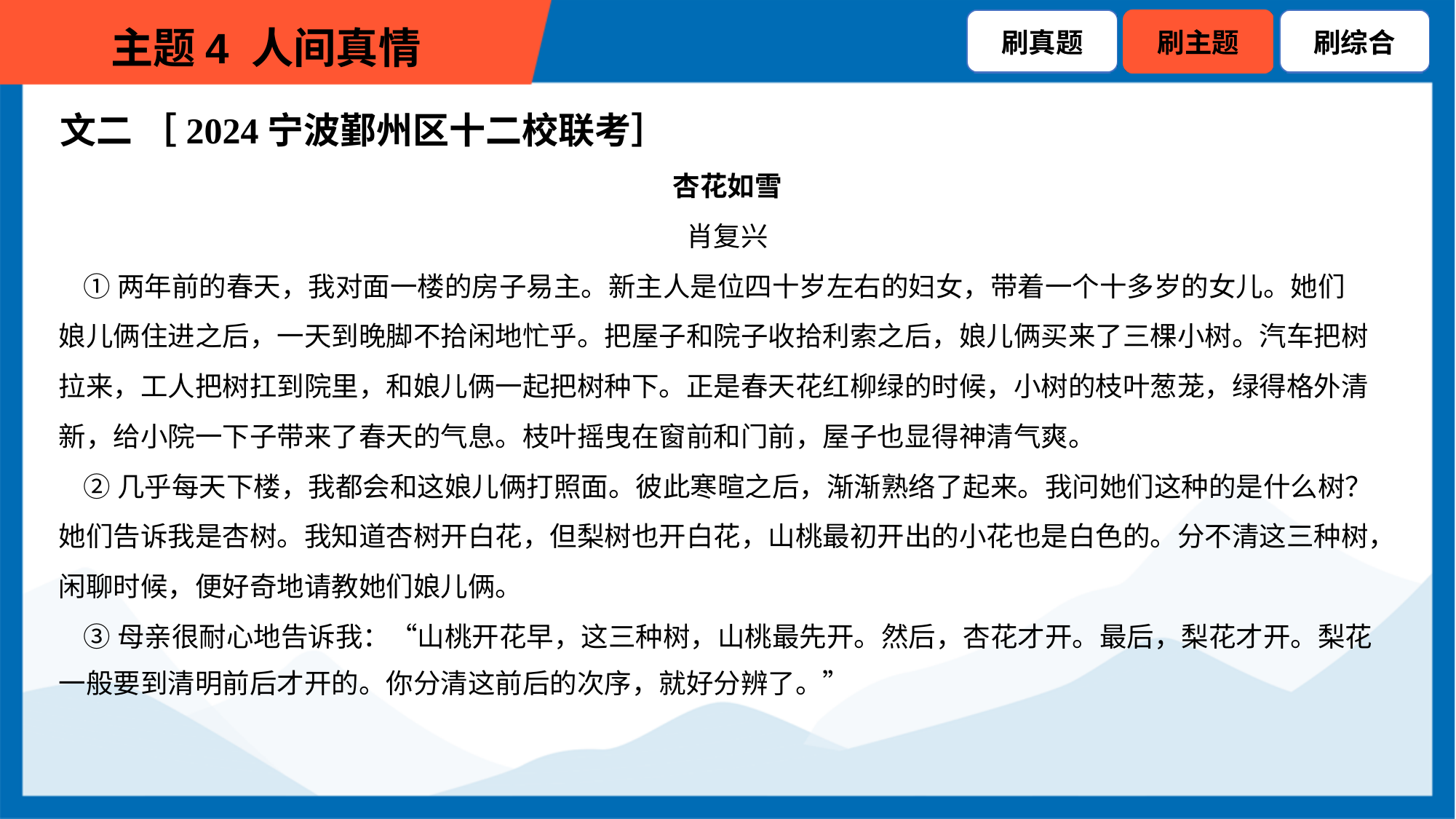

文二 ［2024宁波鄞州区十二校联考］
杏花如雪
肖复兴
    ①两年前的春天，我对面一楼的房子易主。新主人是位四十岁左右的妇女，带着一个十多岁的女儿。她们
娘儿俩住进之后，一天到晚脚不拾闲地忙乎。把屋子和院子收拾利索之后，娘儿俩买来了三棵小树。汽车把树
拉来，工人把树扛到院里，和娘儿俩一起把树种下。正是春天花红柳绿的时候，小树的枝叶葱茏，绿得格外清
新，给小院一下子带来了春天的气息。枝叶摇曳在窗前和门前，屋子也显得神清气爽。
    ②几乎每天下楼，我都会和这娘儿俩打照面。彼此寒暄之后，渐渐熟络了起来。我问她们这种的是什么树？
她们告诉我是杏树。我知道杏树开白花，但梨树也开白花，山桃最初开出的小花也是白色的。分不清这三种树，
闲聊时候，便好奇地请教她们娘儿俩。
    ③母亲很耐心地告诉我：“山桃开花早，这三种树，山桃最先开。然后，杏花才开。最后，梨花才开。梨花
一般要到清明前后才开的。你分清这前后的次序，就好分辨了。”